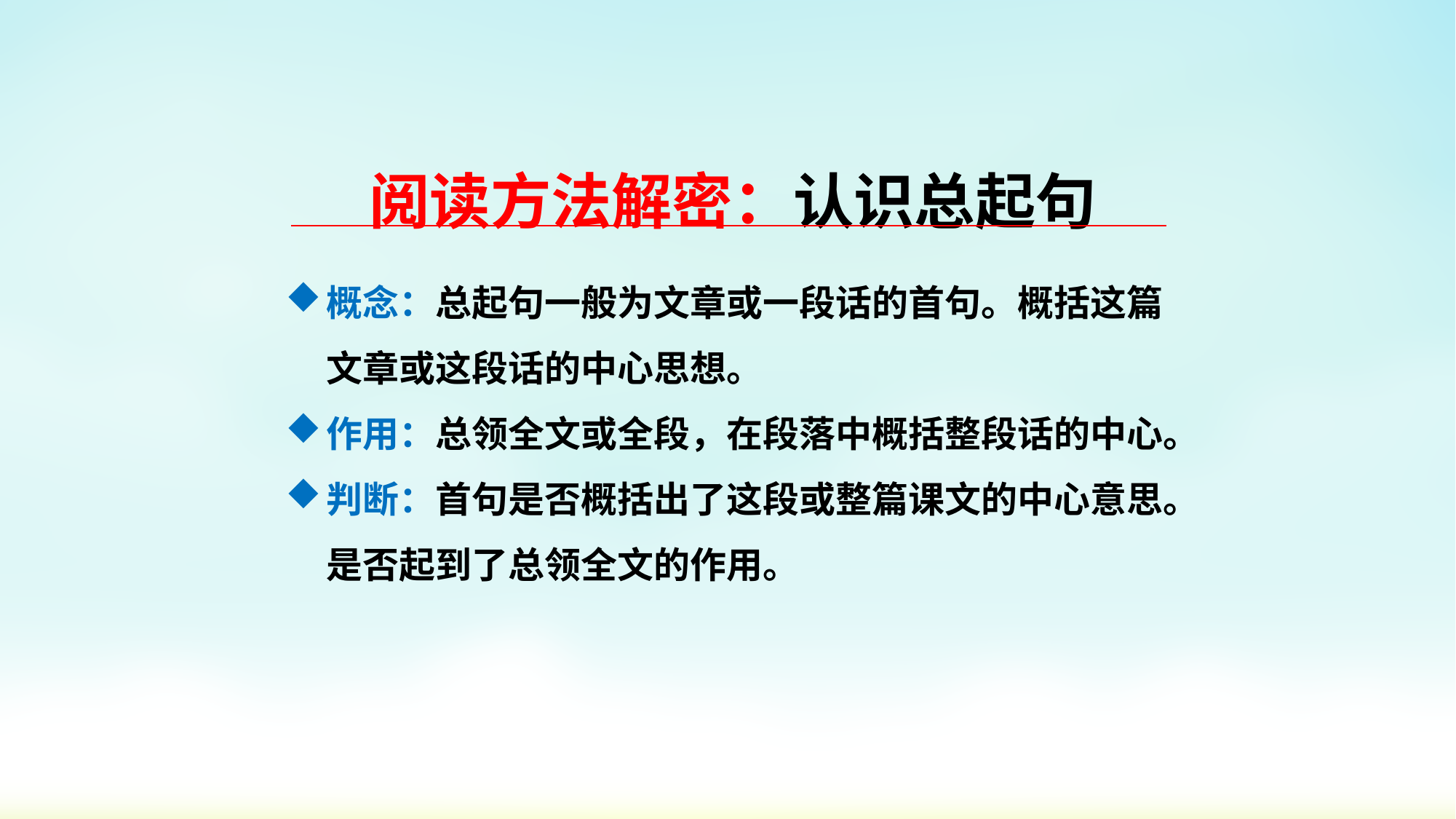

阅读方法解密：认识总起句
概念：总起句一般为文章或一段话的首句。概括这篇文章或这段话的中心思想。
作用：总领全文或全段，在段落中概括整段话的中心。
判断：首句是否概括出了这段或整篇课文的中心意思。是否起到了总领全文的作用。